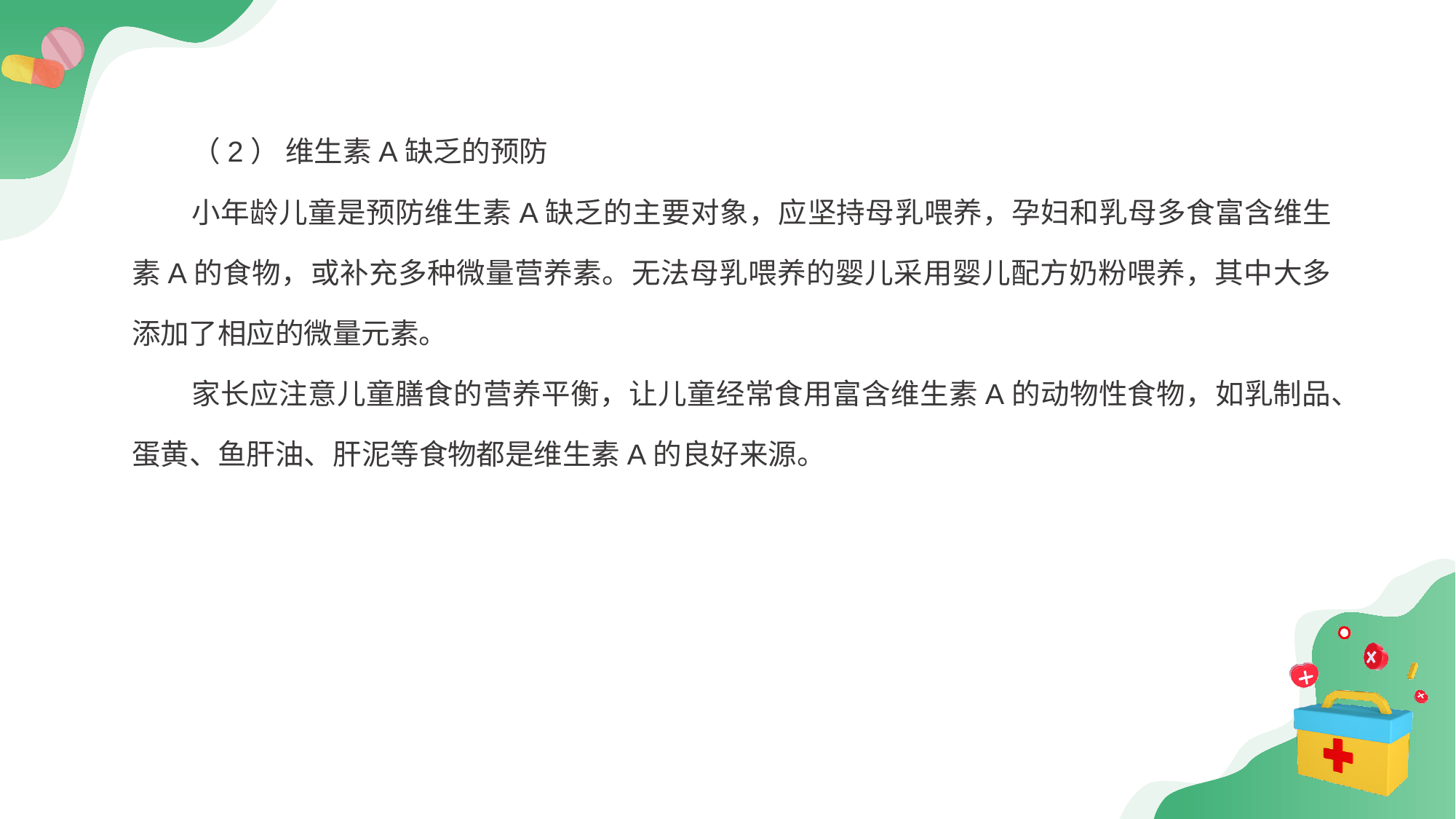

（2） 维生素A缺乏的预防
小年龄儿童是预防维生素A缺乏的主要对象，应坚持母乳喂养，孕妇和乳母多食富含维生素A的食物，或补充多种微量营养素。无法母乳喂养的婴儿采用婴儿配方奶粉喂养，其中大多添加了相应的微量元素。
家长应注意儿童膳食的营养平衡，让儿童经常食用富含维生素A的动物性食物，如乳制品、蛋黄、鱼肝油、肝泥等食物都是维生素A的良好来源。